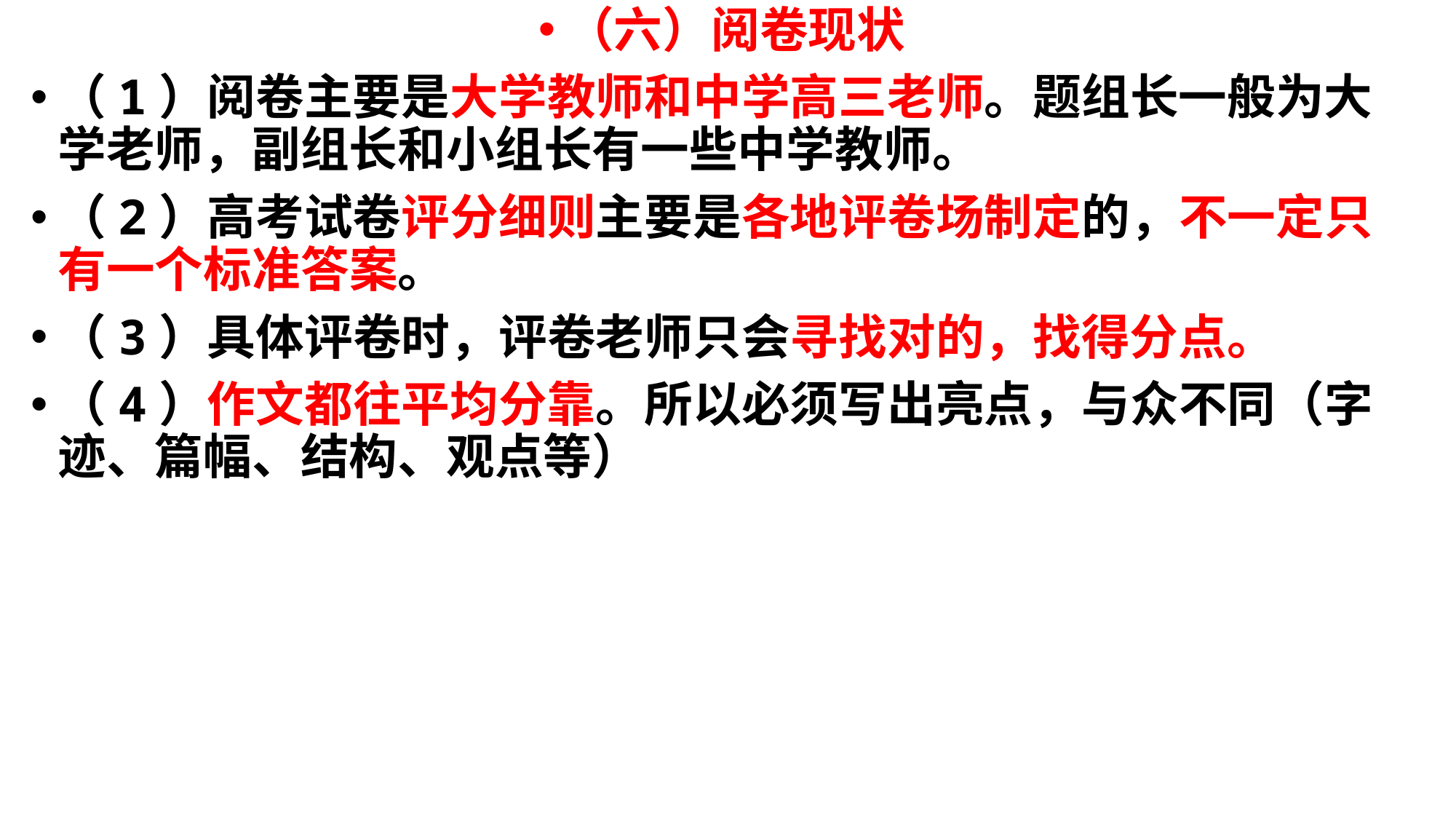

（六）阅卷现状
（1）阅卷主要是大学教师和中学高三老师。题组长一般为大学老师，副组长和小组长有一些中学教师。
（2）高考试卷评分细则主要是各地评卷场制定的，不一定只有一个标准答案。
（3）具体评卷时，评卷老师只会寻找对的，找得分点。
（4）作文都往平均分靠。所以必须写出亮点，与众不同（字迹、篇幅、结构、观点等）